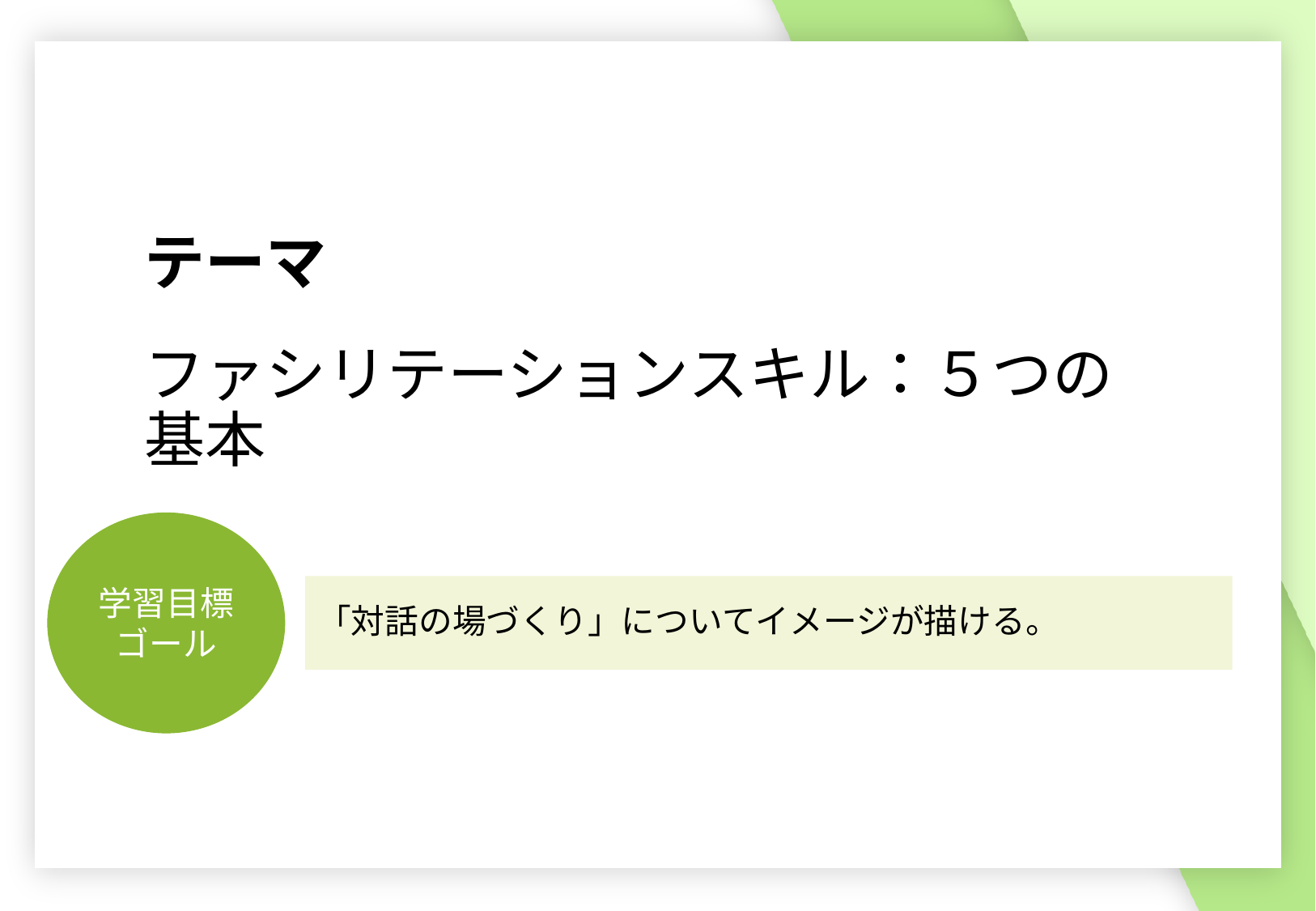

ファシリテーションスキル：５つの基本
「対話の場づくり」についてイメージが描ける。